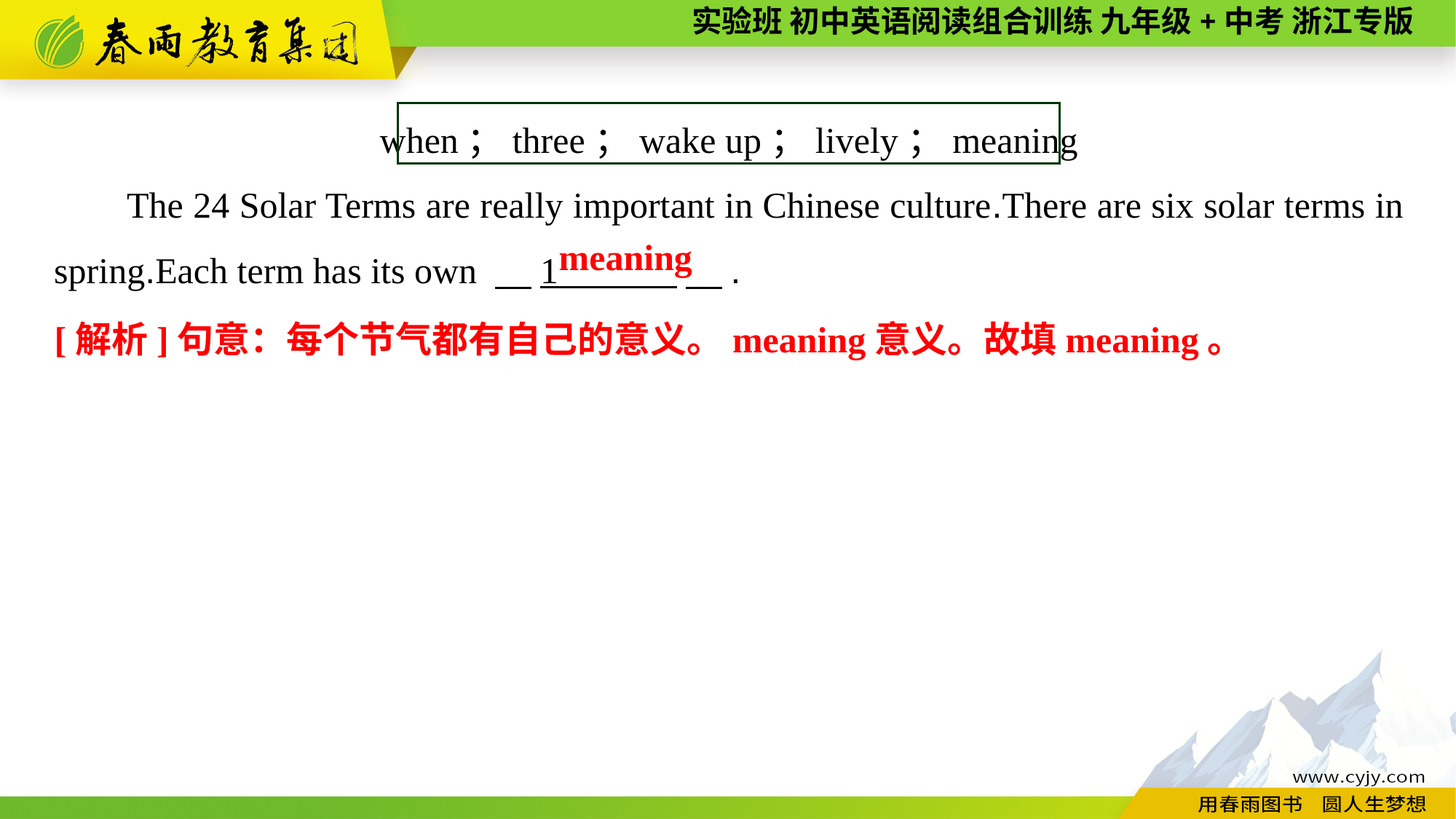

when；three；wake up；lively；meaning
The 24 Solar Terms are really important in Chinese culture.There are six solar terms in spring.Each term has its own 　1             　.

meaning
[解析]句意：每个节气都有自己的意义。meaning意义。故填meaning。